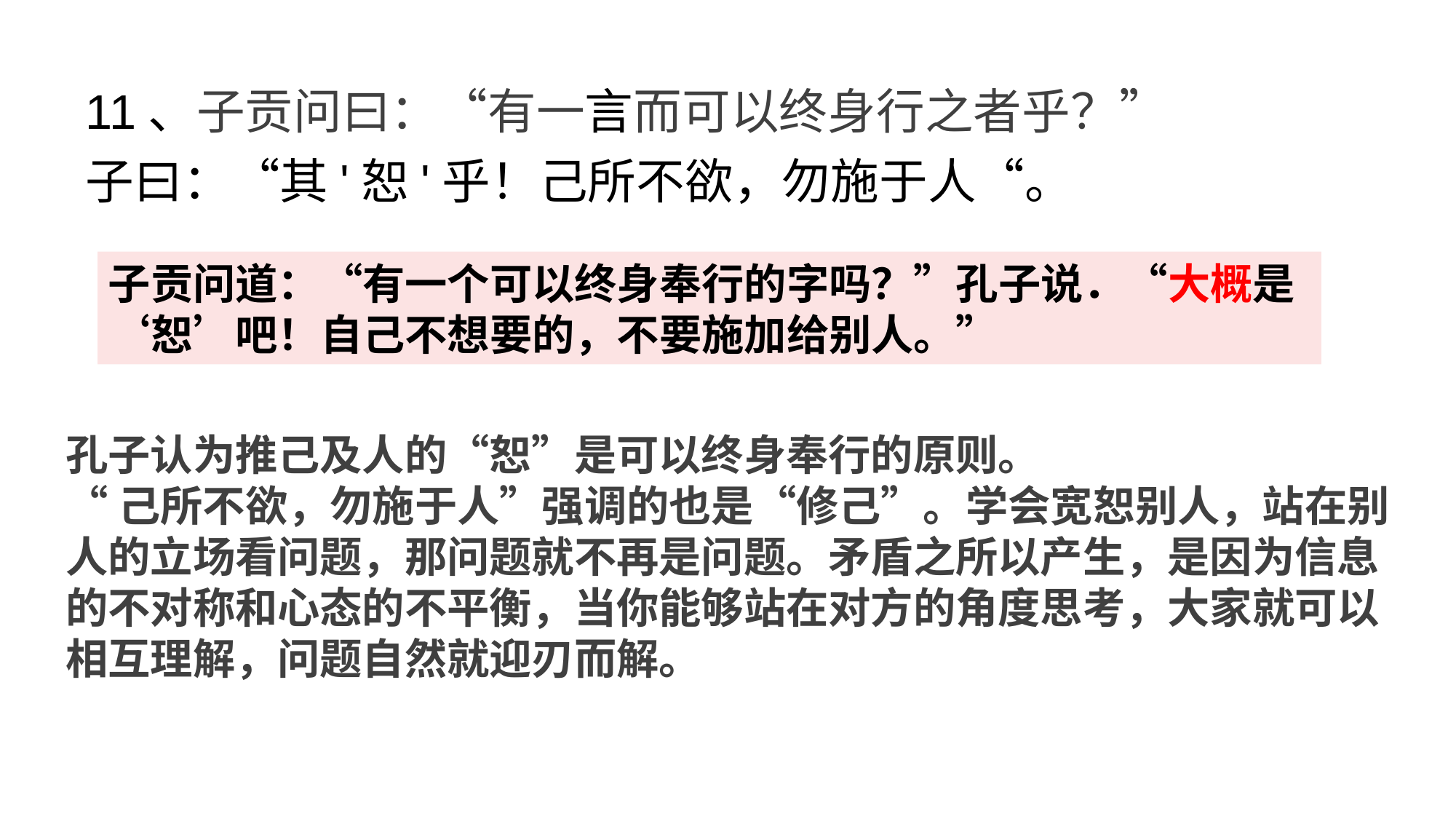

11、子贡问曰：“有一言而可以终身行之者乎？”
子曰：“其'恕'乎！己所不欲，勿施于人“。
子贡问道：“有一个可以终身奉行的字吗？”孔子说．“大概是‘恕’吧！自己不想要的，不要施加给别人。”
孔子认为推己及人的“恕”是可以终身奉行的原则。
“己所不欲，勿施于人”强调的也是“修己”。学会宽恕别人，站在别人的立场看问题，那问题就不再是问题。矛盾之所以产生，是因为信息的不对称和心态的不平衡，当你能够站在对方的角度思考，大家就可以相互理解，问题自然就迎刃而解。